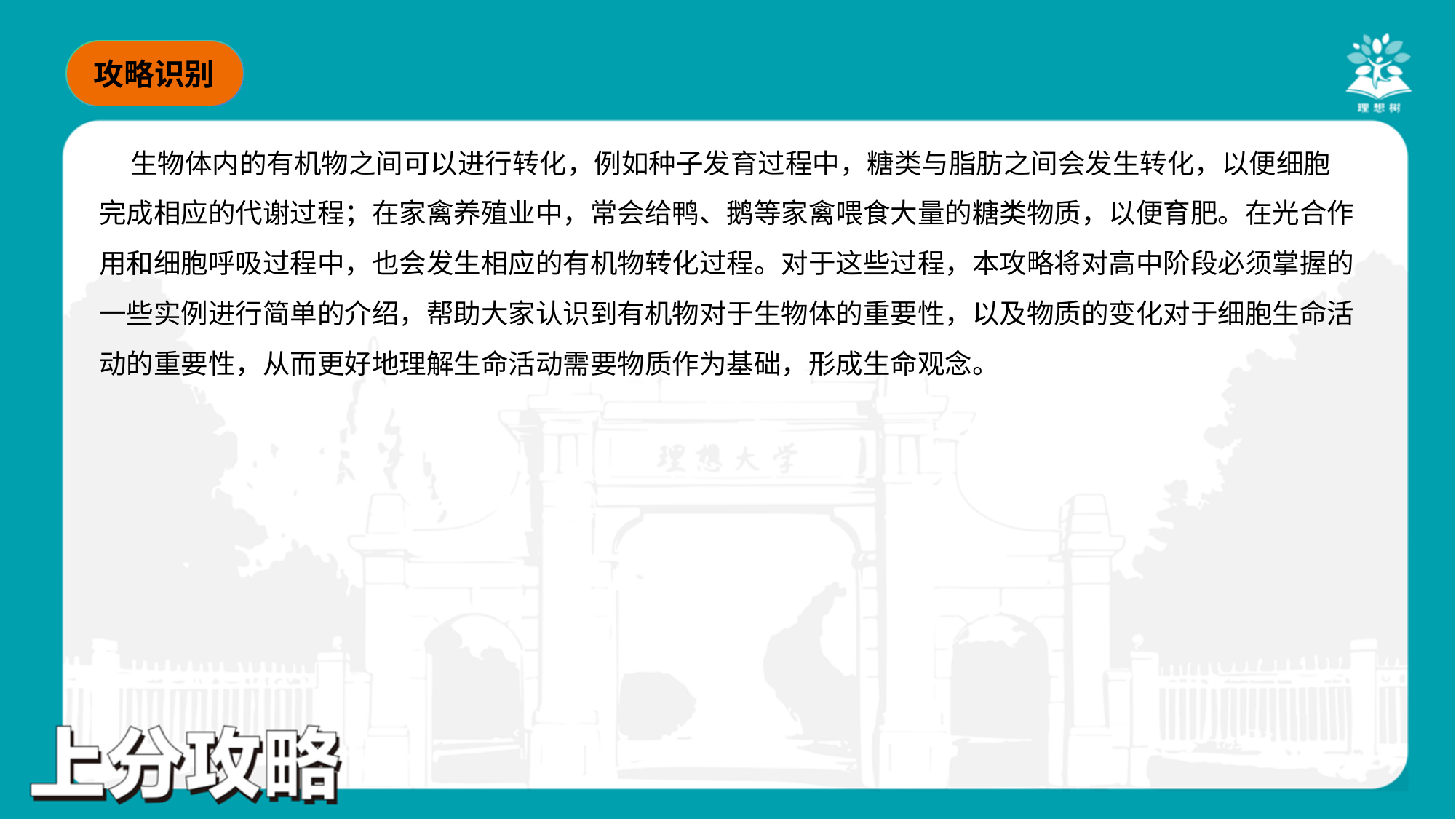

生物体内的有机物之间可以进行转化，例如种子发育过程中，糖类与脂肪之间会发生转化，以便细胞
完成相应的代谢过程；在家禽养殖业中，常会给鸭、鹅等家禽喂食大量的糖类物质，以便育肥。在光合作
用和细胞呼吸过程中，也会发生相应的有机物转化过程。对于这些过程，本攻略将对高中阶段必须掌握的
一些实例进行简单的介绍，帮助大家认识到有机物对于生物体的重要性，以及物质的变化对于细胞生命活
动的重要性，从而更好地理解生命活动需要物质作为基础，形成生命观念。